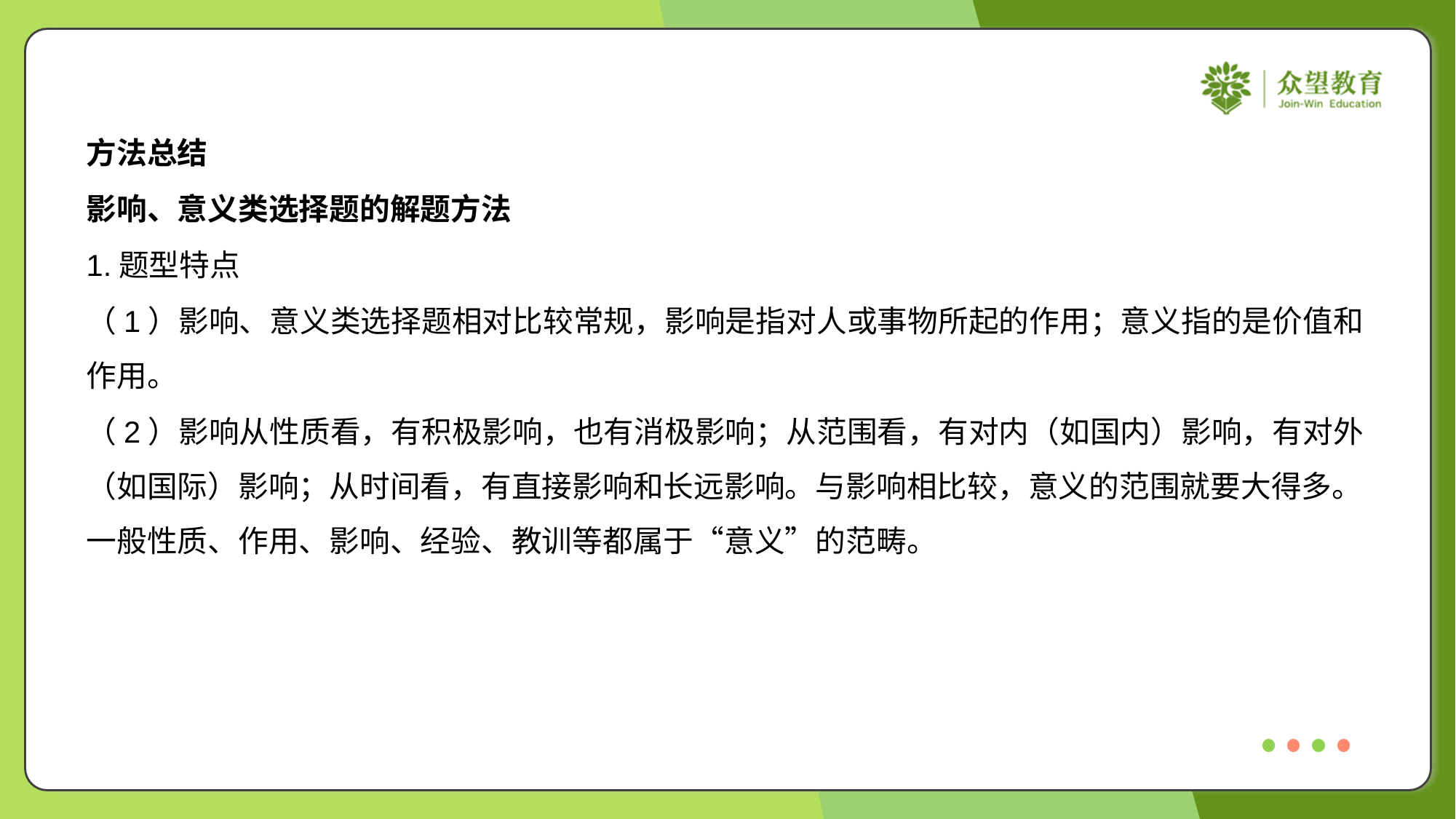

方法总结
影响、意义类选择题的解题方法
1.题型特点
（1）影响、意义类选择题相对比较常规，影响是指对人或事物所起的作用；意义指的是价值和
作用。
（2）影响从性质看，有积极影响，也有消极影响；从范围看，有对内（如国内）影响，有对外
（如国际）影响；从时间看，有直接影响和长远影响。与影响相比较，意义的范围就要大得多。
一般性质、作用、影响、经验、教训等都属于“意义”的范畴。